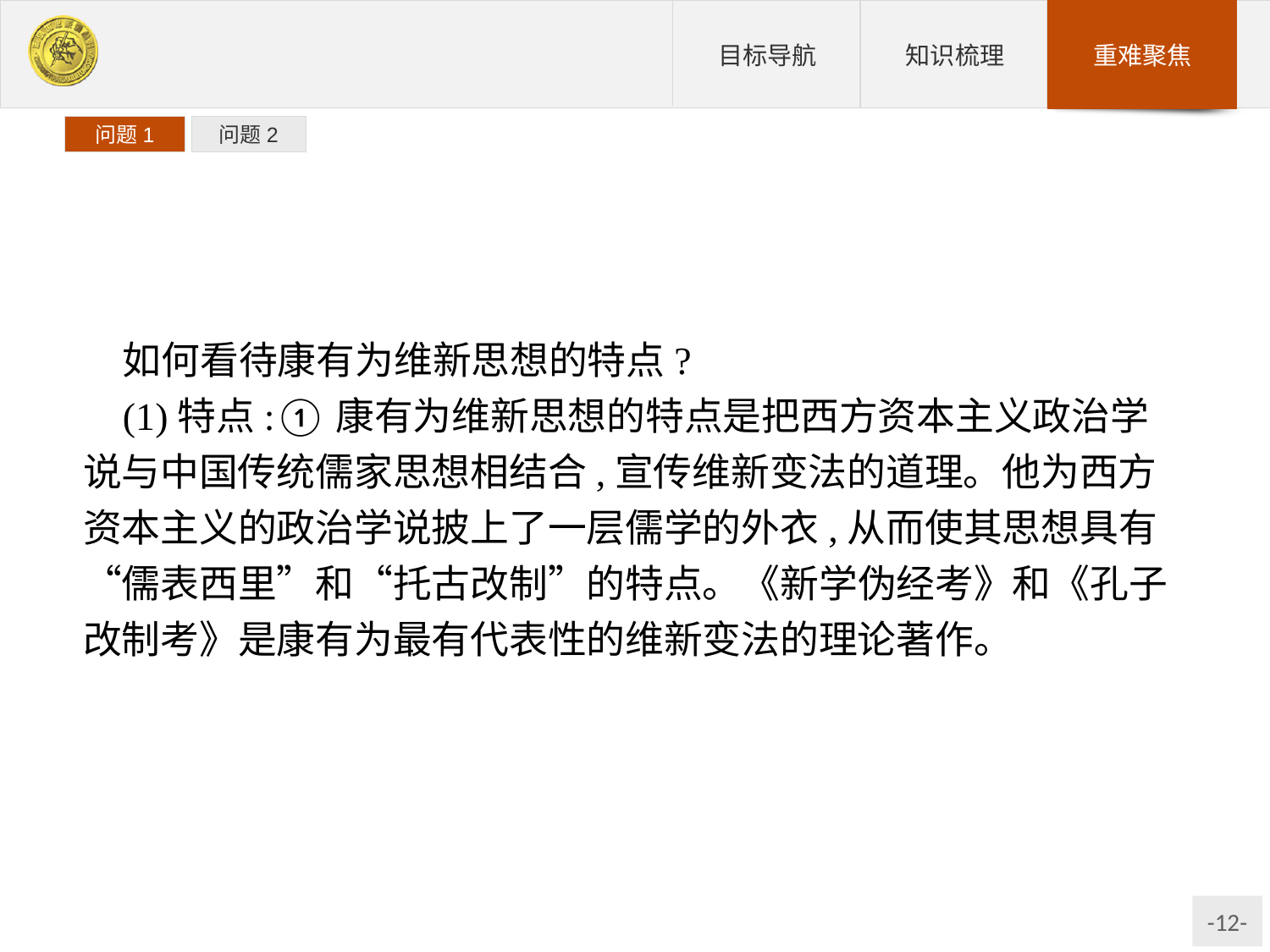

问题1
问题2
如何看待康有为维新思想的特点?
(1)特点:①康有为维新思想的特点是把西方资本主义政治学说与中国传统儒家思想相结合,宣传维新变法的道理。他为西方资本主义的政治学说披上了一层儒学的外衣,从而使其思想具有“儒表西里”和“托古改制”的特点。《新学伪经考》和《孔子改制考》是康有为最有代表性的维新变法的理论著作。